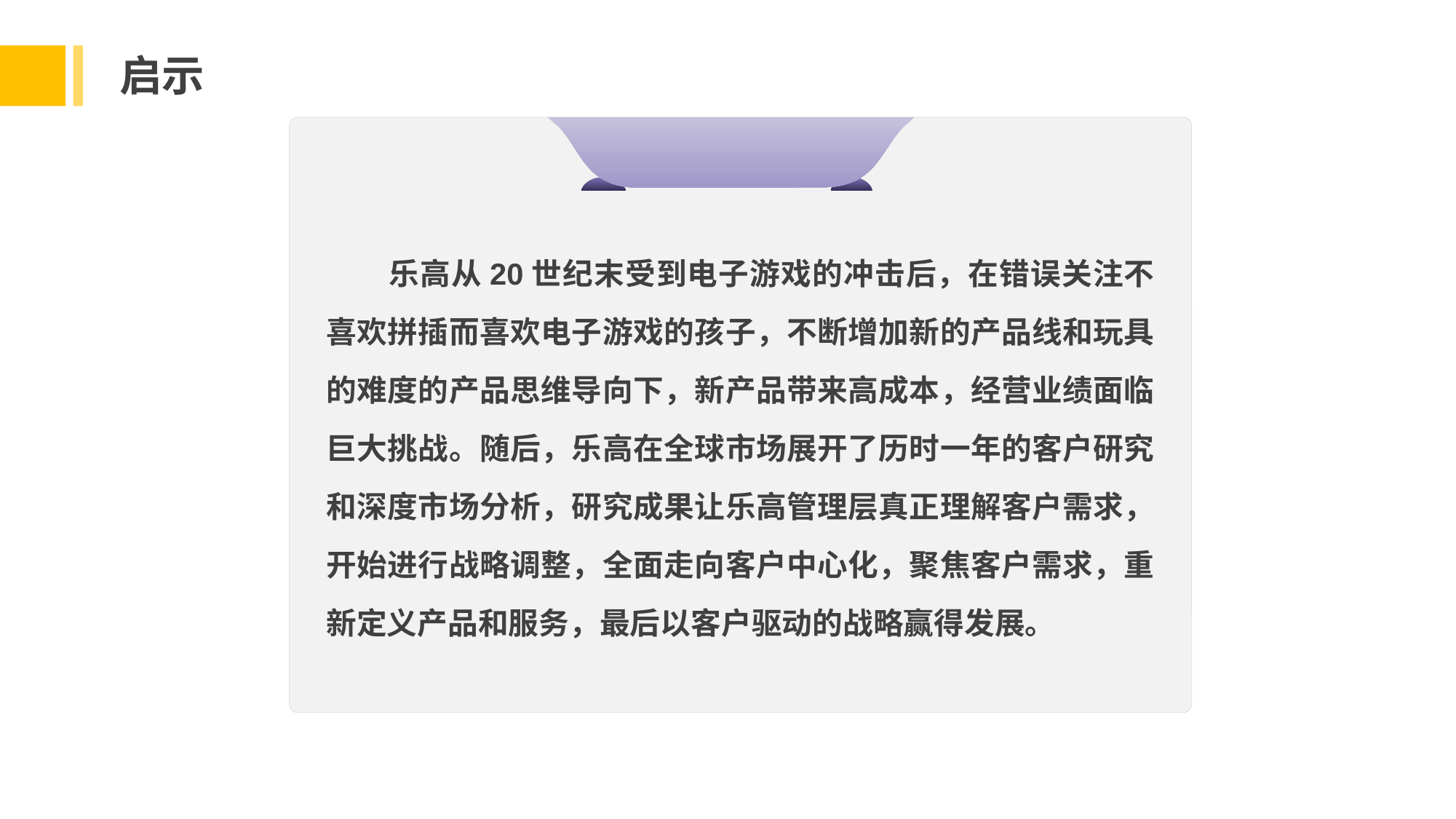

启示

       乐高从20世纪末受到电子游戏的冲击后，在错误关注不喜欢拼插而喜欢电子游戏的孩子，不断增加新的产品线和玩具的难度的产品思维导向下，新产品带来高成本，经营业绩面临巨大挑战。随后，乐高在全球市场展开了历时一年的客户研究和深度市场分析，研究成果让乐高管理层真正理解客户需求，开始进行战略调整，全面走向客户中心化，聚焦客户需求，重新定义产品和服务，最后以客户驱动的战略赢得发展。